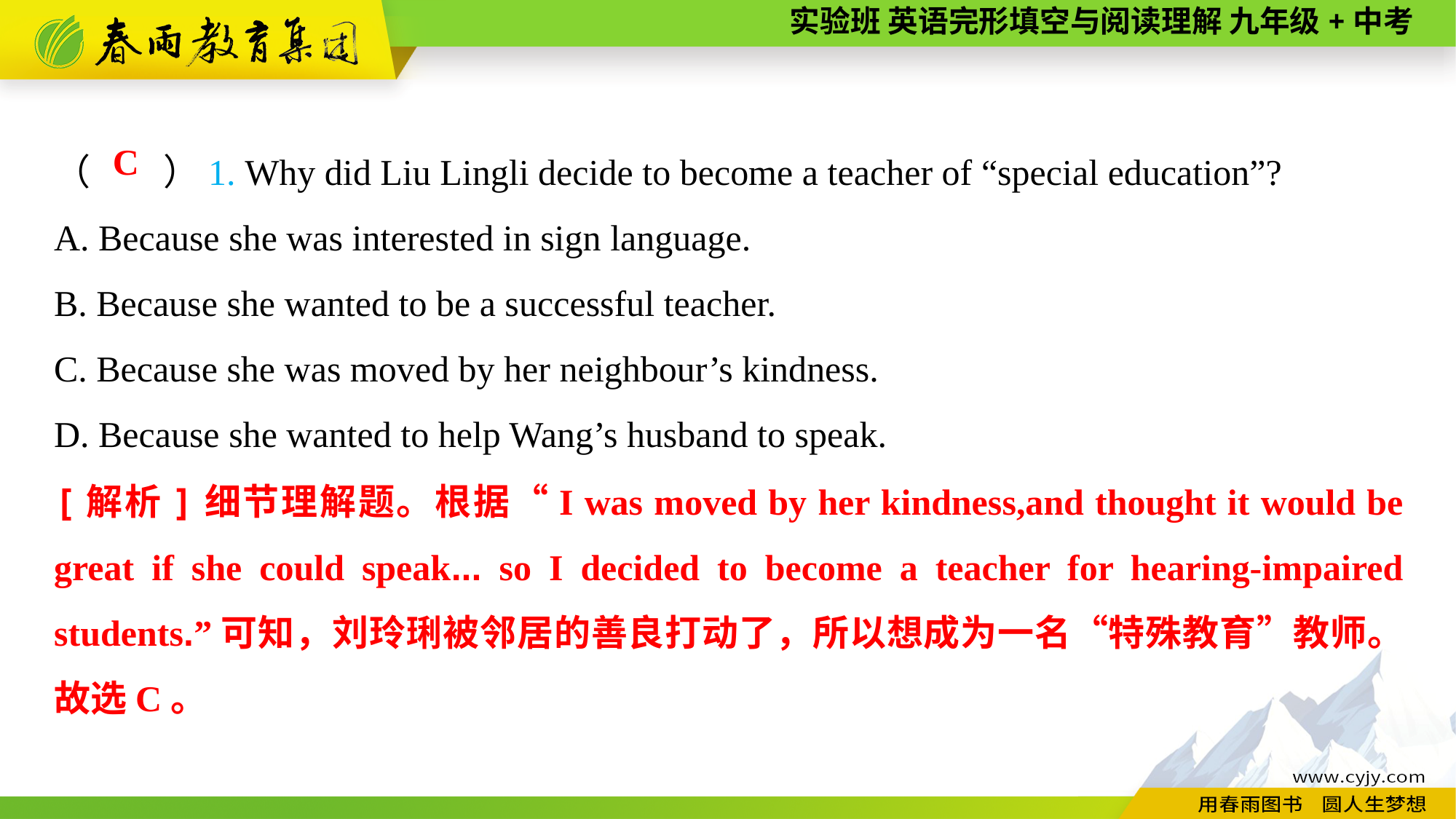

（　　）1. Why did Liu Lingli decide to become a teacher of “special education”?
A. Because she was interested in sign language.
B. Because she wanted to be a successful teacher.
C. Because she was moved by her neighbour’s kindness.
D. Because she wanted to help Wang’s husband to speak.
C
[解析]细节理解题。根据“I was moved by her kindness,and thought it would be great if she could speak... so I decided to become a teacher for hearing-impaired students.”可知，刘玲琍被邻居的善良打动了，所以想成为一名“特殊教育”教师。故选C。